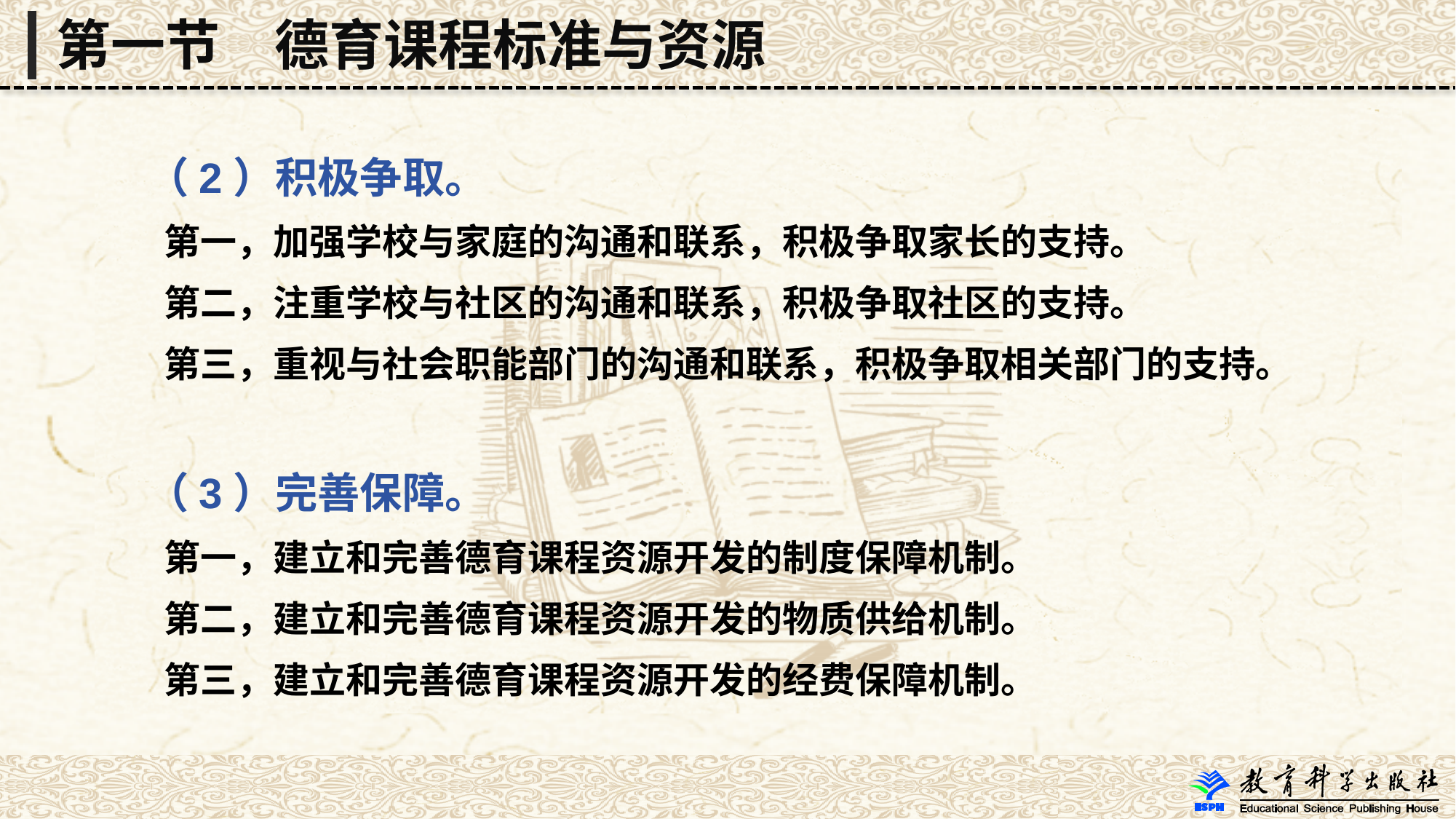

第一节　德育课程标准与资源
    （2）积极争取。
       第一，加强学校与家庭的沟通和联系，积极争取家长的支持。
       第二，注重学校与社区的沟通和联系，积极争取社区的支持。
       第三，重视与社会职能部门的沟通和联系，积极争取相关部门的支持。

    （3）完善保障。
       第一，建立和完善德育课程资源开发的制度保障机制。
       第二，建立和完善德育课程资源开发的物质供给机制。
       第三，建立和完善德育课程资源开发的经费保障机制。